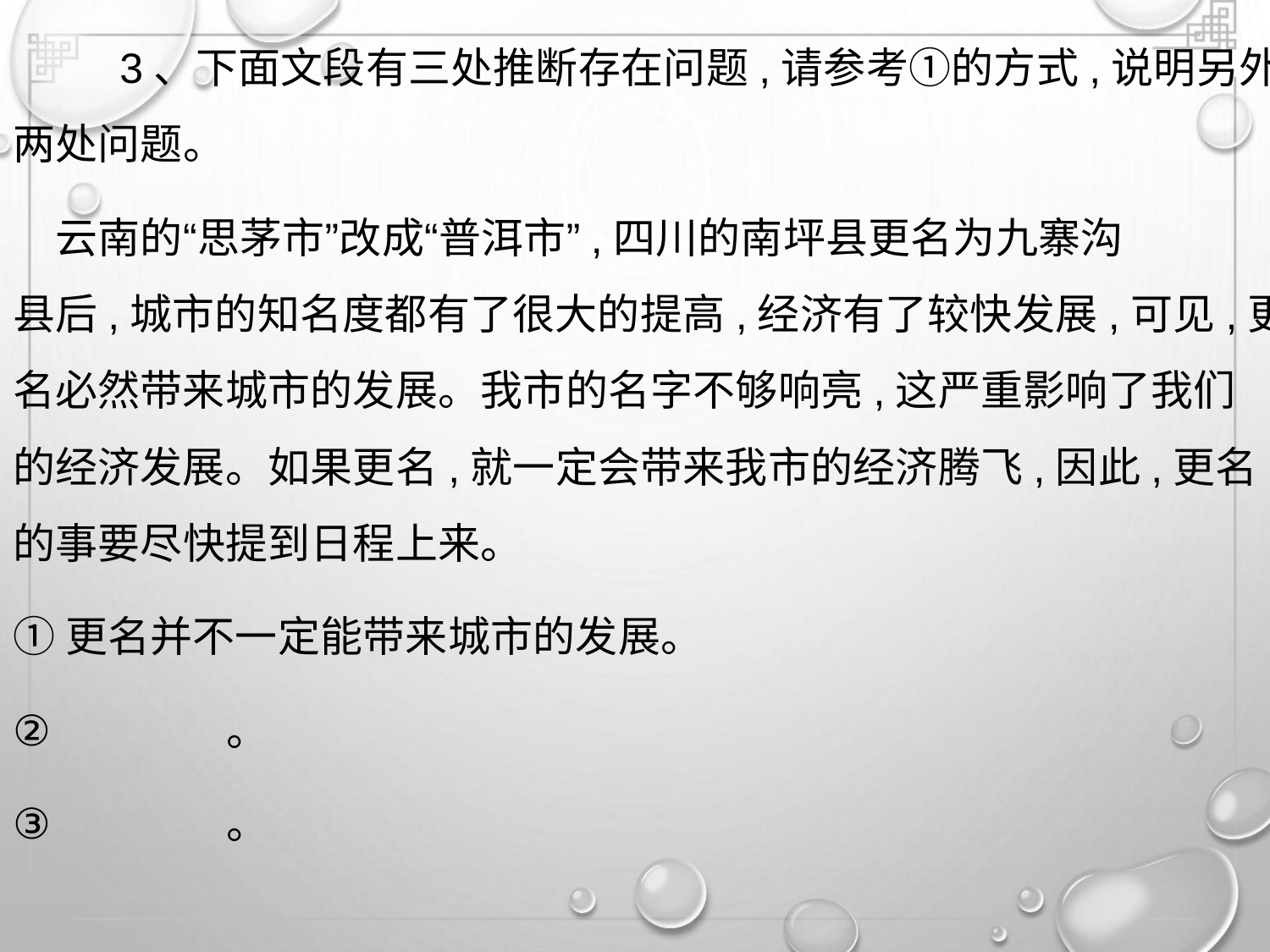

3、下面文段有三处推断存在问题,请参考①的方式,说明另外
两处问题。
云南的“思茅市”改成“普洱市”,四川的南坪县更名为九寨沟
县后,城市的知名度都有了很大的提高,经济有了较快发展,可见,更
名必然带来城市的发展。我市的名字不够响亮,这严重影响了我们
的经济发展。如果更名,就一定会带来我市的经济腾飞,因此,更名
的事要尽快提到日程上来。
①更名并不一定能带来城市的发展。
②
③
。
。